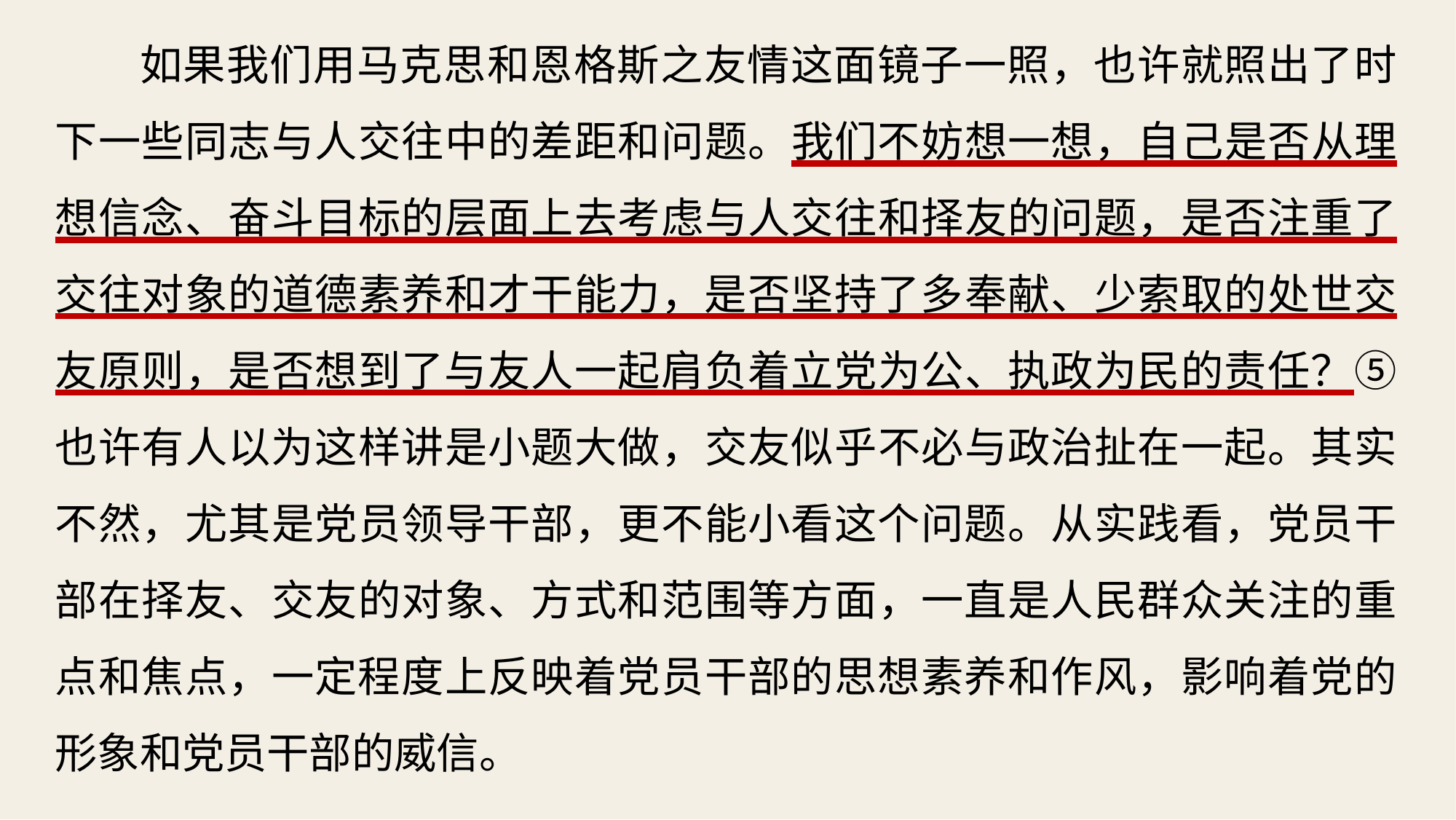

如果我们用马克思和恩格斯之友情这面镜子一照，也许就照出了时下一些同志与人交往中的差距和问题。我们不妨想一想，自己是否从理想信念、奋斗目标的层面上去考虑与人交往和择友的问题，是否注重了交往对象的道德素养和才干能力，是否坚持了多奉献、少索取的处世交友原则，是否想到了与友人一起肩负着立党为公、执政为民的责任？⑤也许有人以为这样讲是小题大做，交友似乎不必与政治扯在一起。其实不然，尤其是党员领导干部，更不能小看这个问题。从实践看，党员干部在择友、交友的对象、方式和范围等方面，一直是人民群众关注的重点和焦点，一定程度上反映着党员干部的思想素养和作风，影响着党的形象和党员干部的威信。